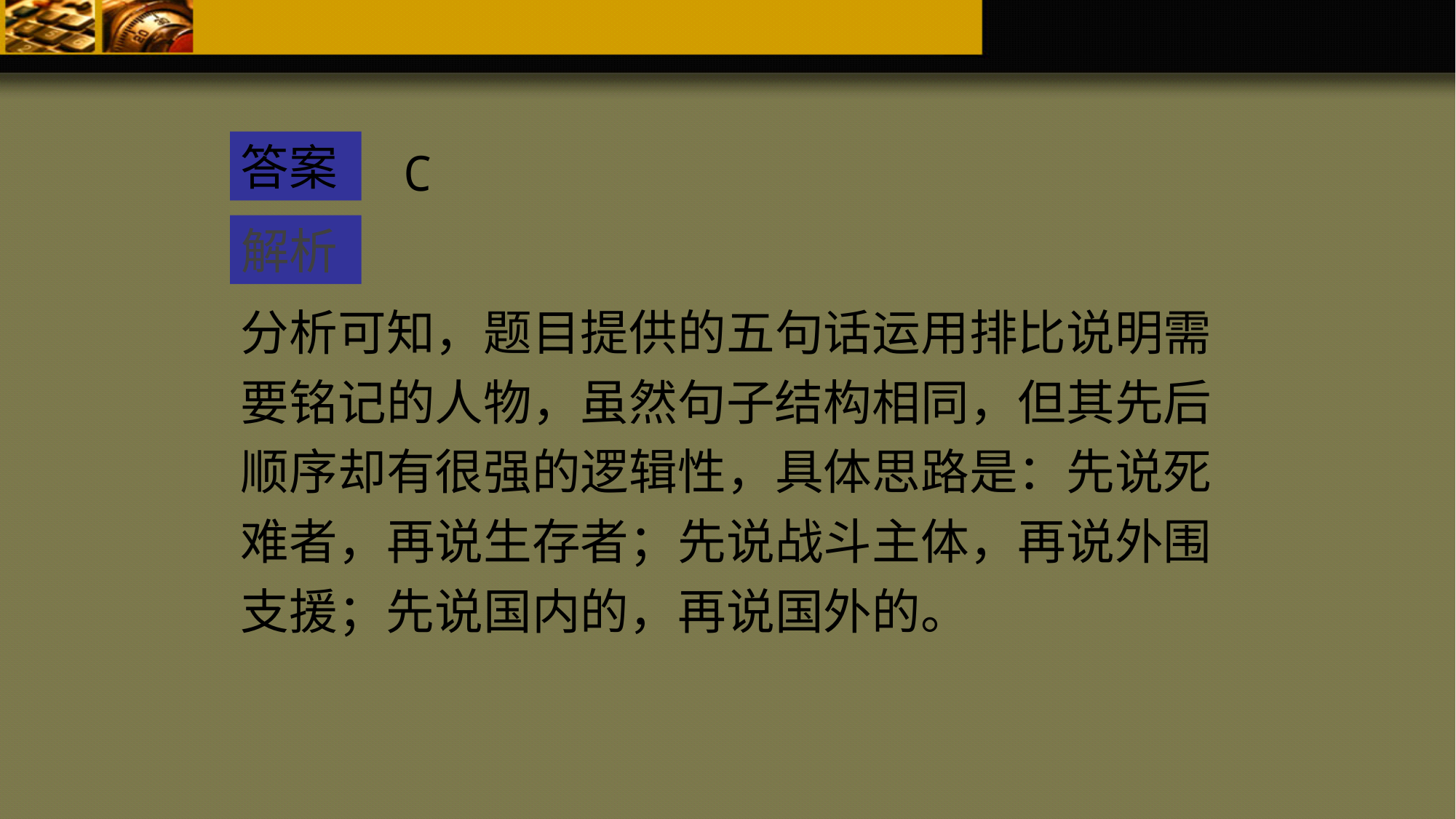

C
答案
解析
分析可知，题目提供的五句话运用排比说明需要铭记的人物，虽然句子结构相同，但其先后顺序却有很强的逻辑性，具体思路是：先说死难者，再说生存者；先说战斗主体，再说外围支援；先说国内的，再说国外的。